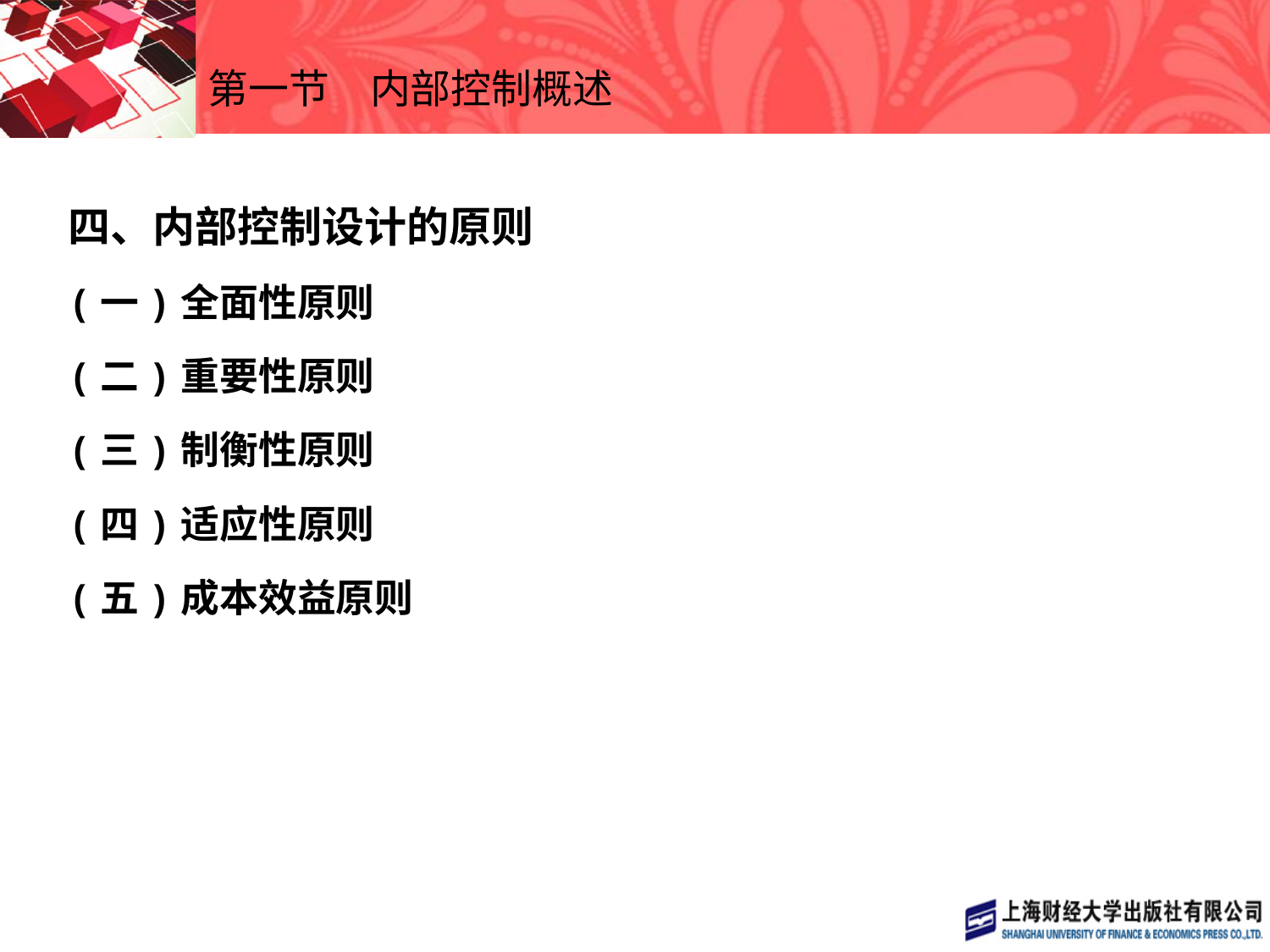

# 第一节　内部控制概述
四、内部控制设计的原则
(一)全面性原则
(二)重要性原则
(三)制衡性原则
(四)适应性原则
(五)成本效益原则